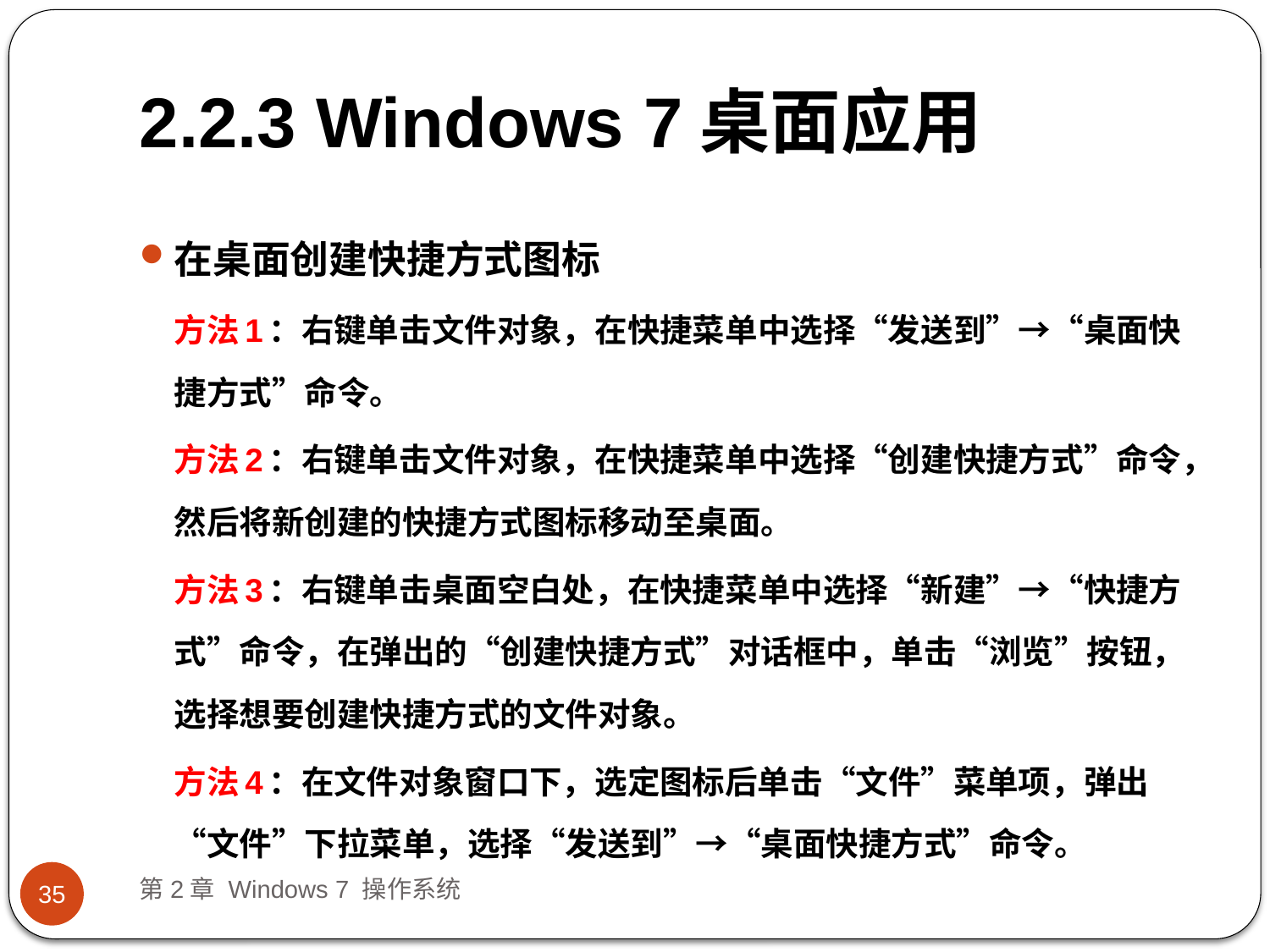

# 2.2.3 Windows 7桌面应用
在桌面创建快捷方式图标
方法1：右键单击文件对象，在快捷菜单中选择“发送到”→“桌面快捷方式”命令。
方法2：右键单击文件对象，在快捷菜单中选择“创建快捷方式”命令，然后将新创建的快捷方式图标移动至桌面。
方法3：右键单击桌面空白处，在快捷菜单中选择“新建”→“快捷方式”命令，在弹出的“创建快捷方式”对话框中，单击“浏览”按钮，选择想要创建快捷方式的文件对象。
方法4：在文件对象窗口下，选定图标后单击“文件”菜单项，弹出“文件”下拉菜单，选择“发送到”→“桌面快捷方式”命令。
第2章 Windows 7 操作系统
35